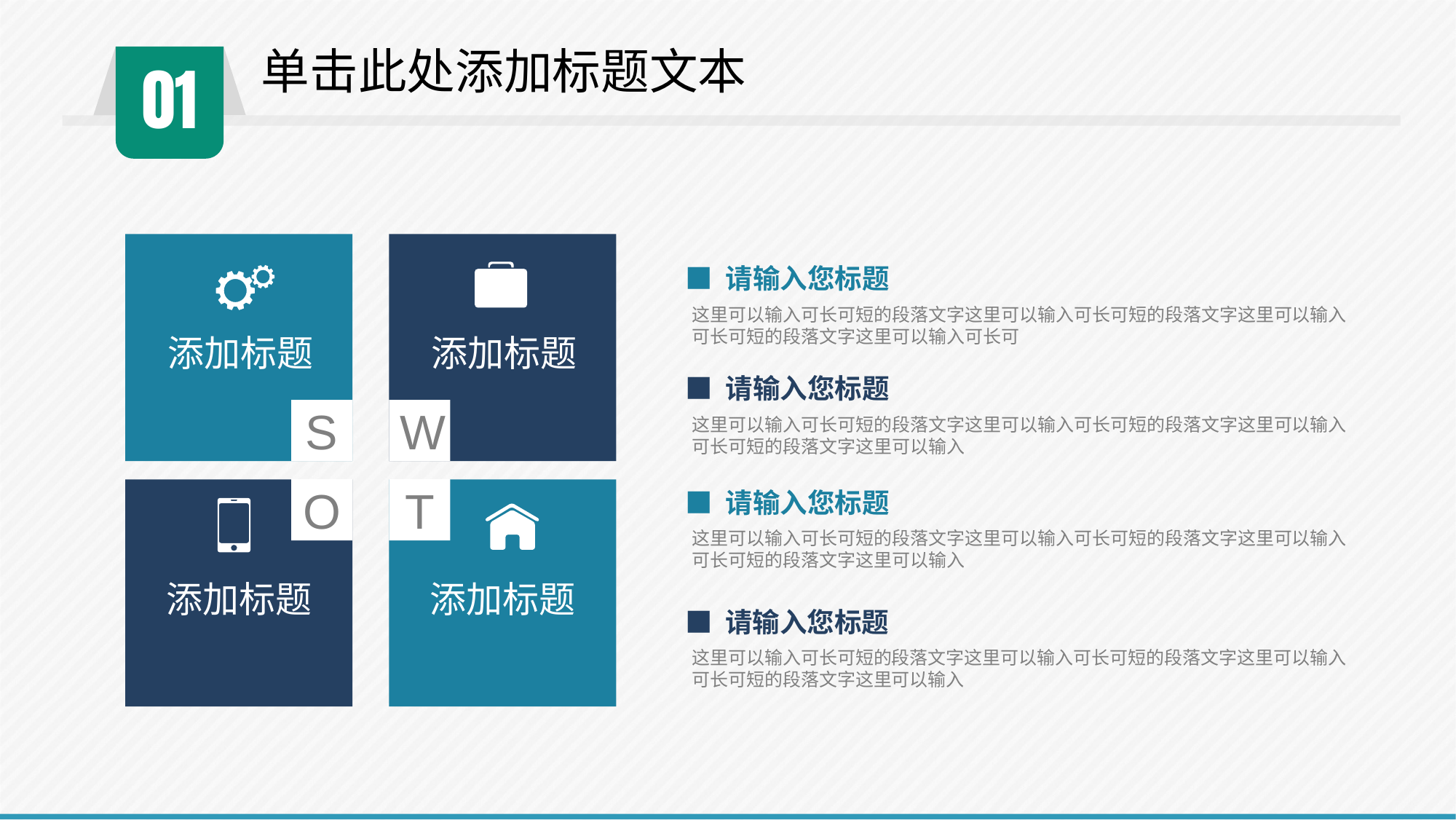

单击此处添加标题文本

01

S
添加标题

W
添加标题
■ 请输入您标题

这里可以输入可长可短的段落文字这里可以输入可长可短的段落文字这里可以输入可长可短的段落文字这里可以输入可长可
■ 请输入您标题
这里可以输入可长可短的段落文字这里可以输入可长可短的段落文字这里可以输入可长可短的段落文字这里可以输入

O
添加标题

T
添加标题
■ 请输入您标题

这里可以输入可长可短的段落文字这里可以输入可长可短的段落文字这里可以输入可长可短的段落文字这里可以输入
■ 请输入您标题
这里可以输入可长可短的段落文字这里可以输入可长可短的段落文字这里可以输入可长可短的段落文字这里可以输入